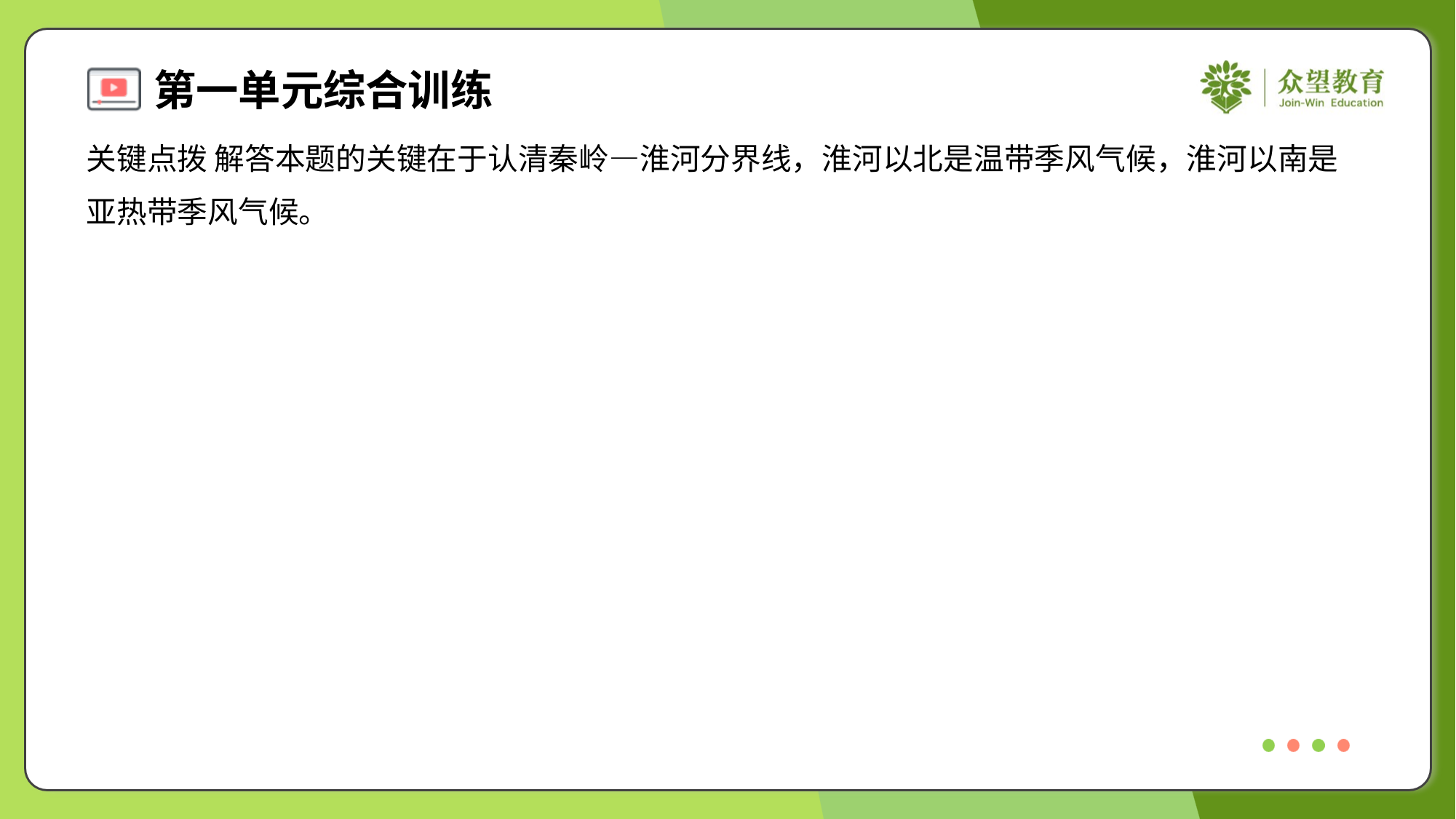

关键点拨 解答本题的关键在于认清秦岭—淮河分界线，淮河以北是温带季风气候，淮河以南是
亚热带季风气候。